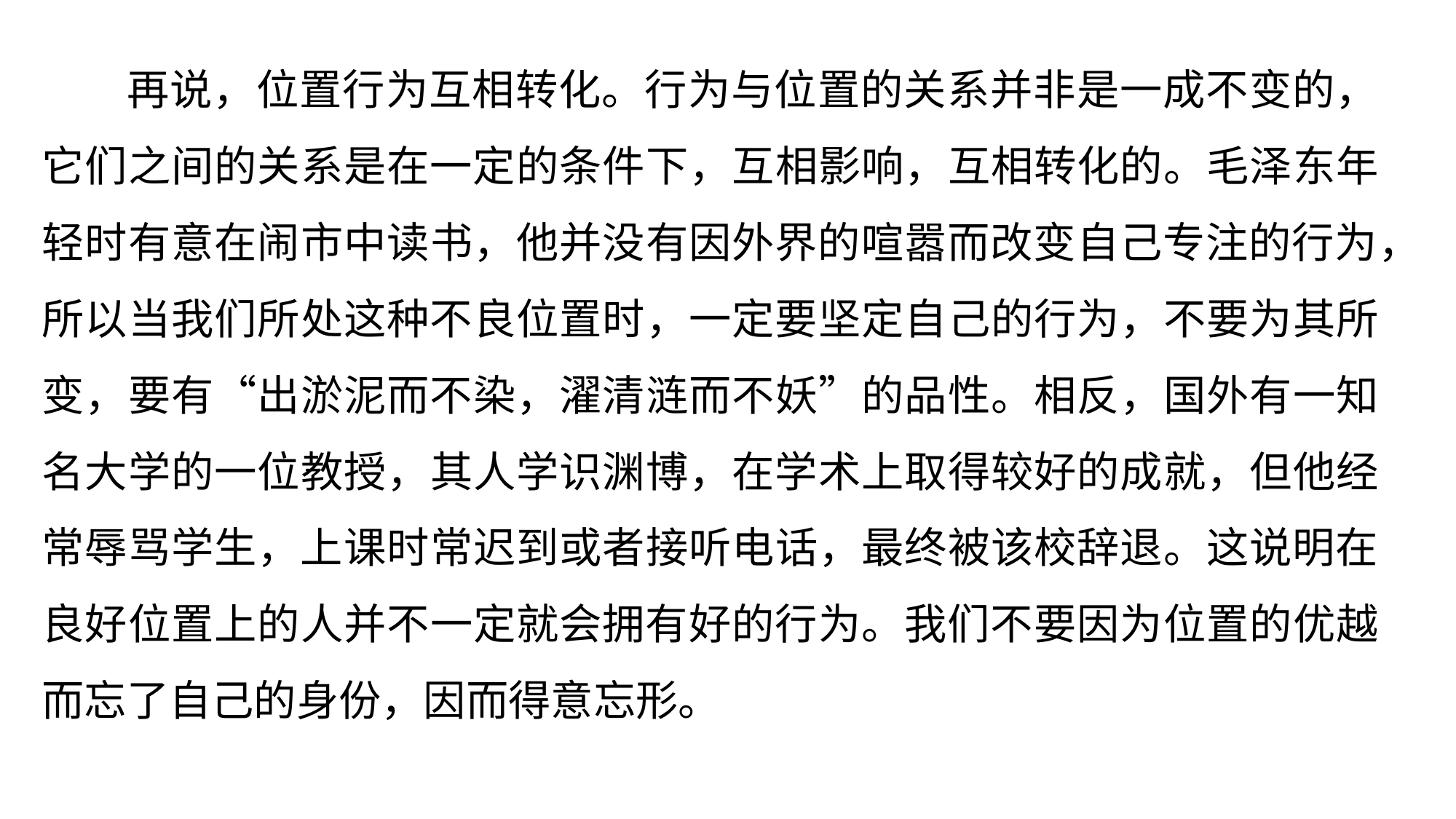

再说，位置行为互相转化。行为与位置的关系并非是一成不变的，它们之间的关系是在一定的条件下，互相影响，互相转化的。毛泽东年轻时有意在闹市中读书，他并没有因外界的喧嚣而改变自己专注的行为，所以当我们所处这种不良位置时，一定要坚定自己的行为，不要为其所变，要有“出淤泥而不染，濯清涟而不妖”的品性。相反，国外有一知名大学的一位教授，其人学识渊博，在学术上取得较好的成就，但他经常辱骂学生，上课时常迟到或者接听电话，最终被该校辞退。这说明在良好位置上的人并不一定就会拥有好的行为。我们不要因为位置的优越而忘了自己的身份，因而得意忘形。